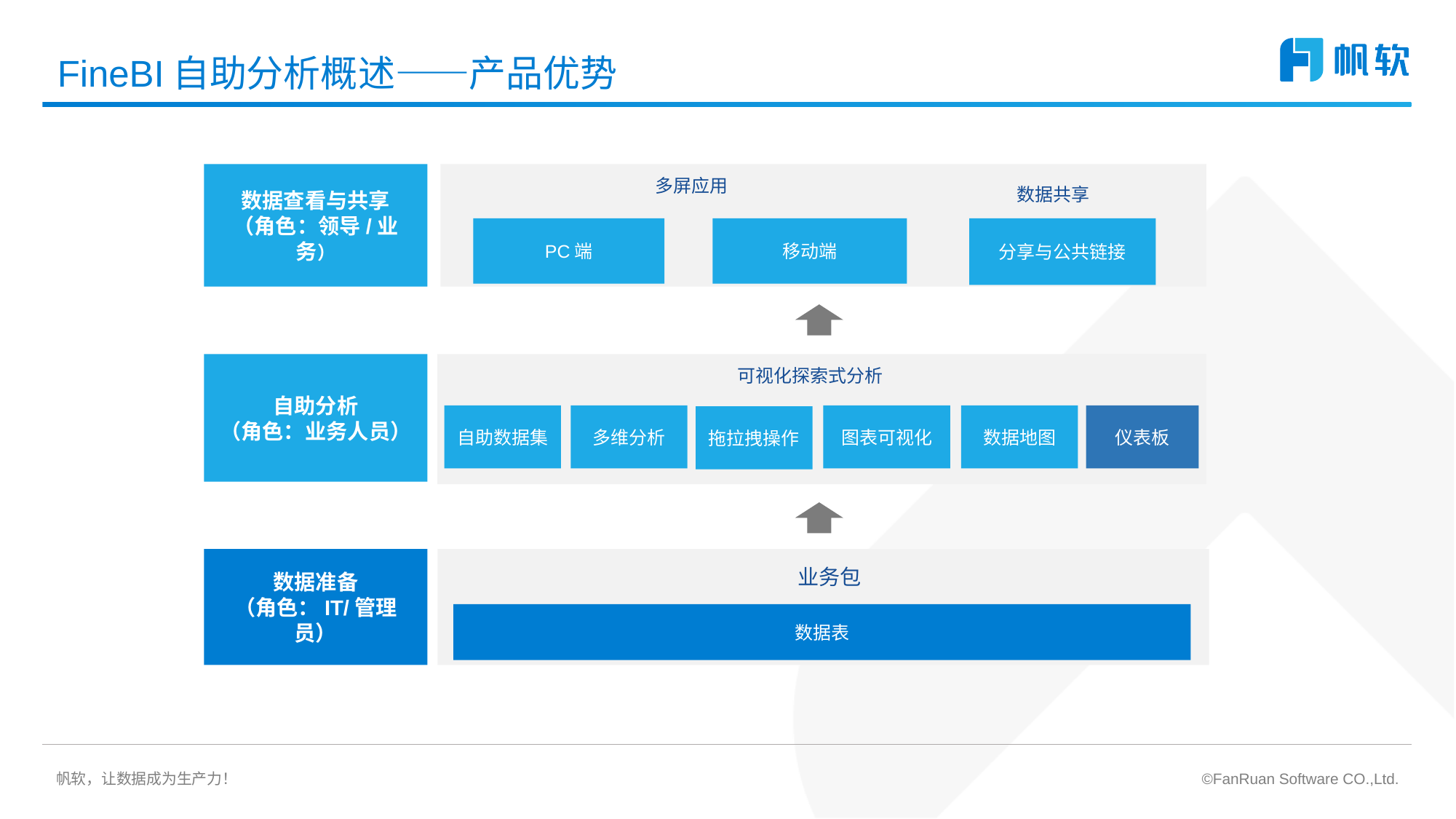

# FineBI自助分析概述——产品优势
数据查看与共享
（角色：领导/业务）

多屏应用
数据共享
PC端
移动端
分享与公共链接

自助分析
（角色：业务人员）

可视化探索式分析
自助数据集
多维分析
图表可视化
数据地图
仪表板
拖拉拽操作

数据准备
（角色：IT/管理员）

业务包
数据表